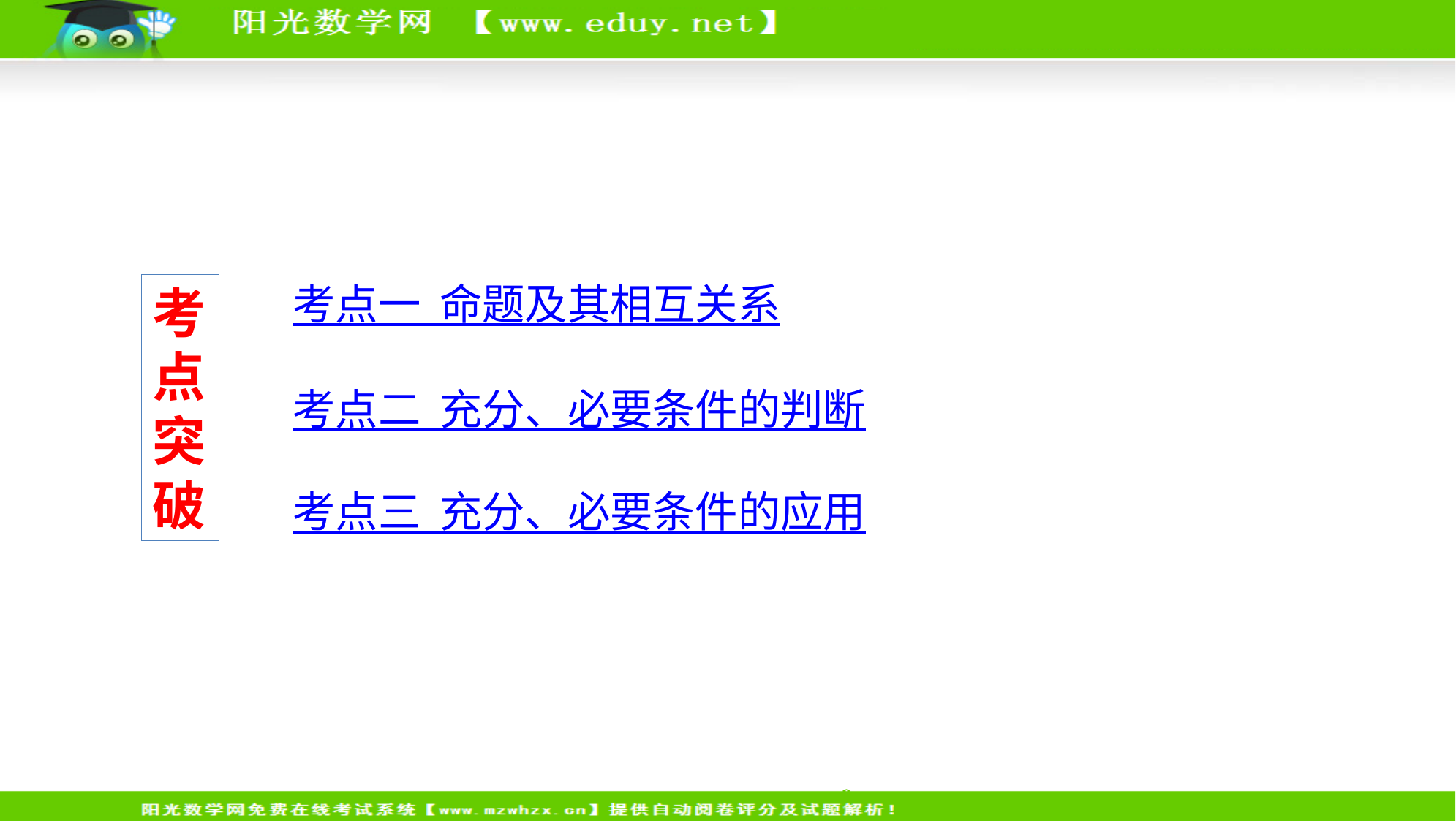

考点一  命题及其相互关系
考点突破
考点二  充分、必要条件的判断
考点三  充分、必要条件的应用